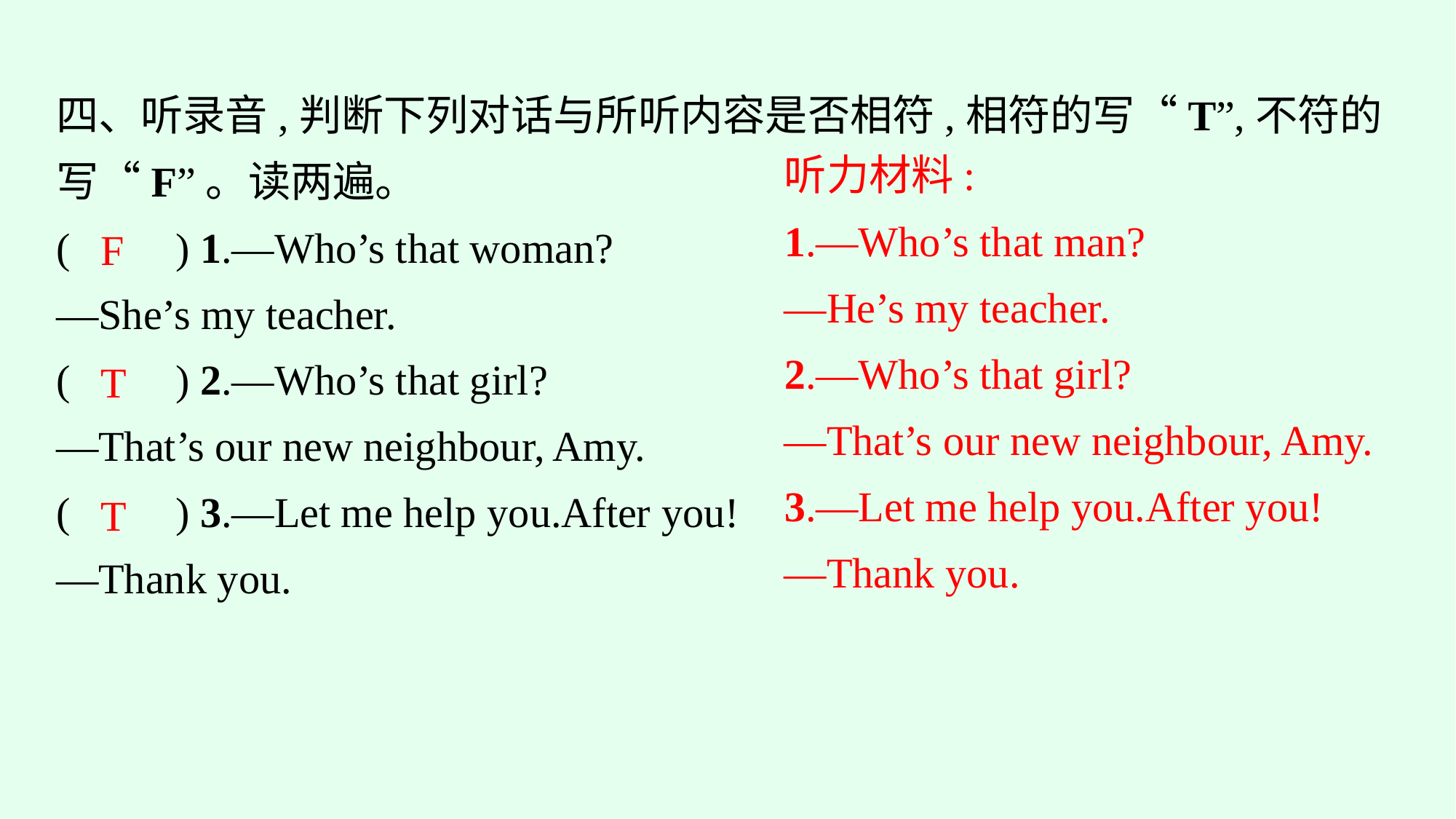

四、听录音,判断下列对话与所听内容是否相符,相符的写“T”,不符的写“F”。读两遍。
(　　) 1.—Who’s that woman?
—She’s my teacher.
(　　) 2.—Who’s that girl?
—That’s our new neighbour, Amy.
(　　) 3.—Let me help you.After you!
—Thank you.
听力材料:
1.—Who’s that man?
—He’s my teacher.
2.—Who’s that girl?
—That’s our new neighbour, Amy.
3.—Let me help you.After you!
—Thank you.
F
T
T